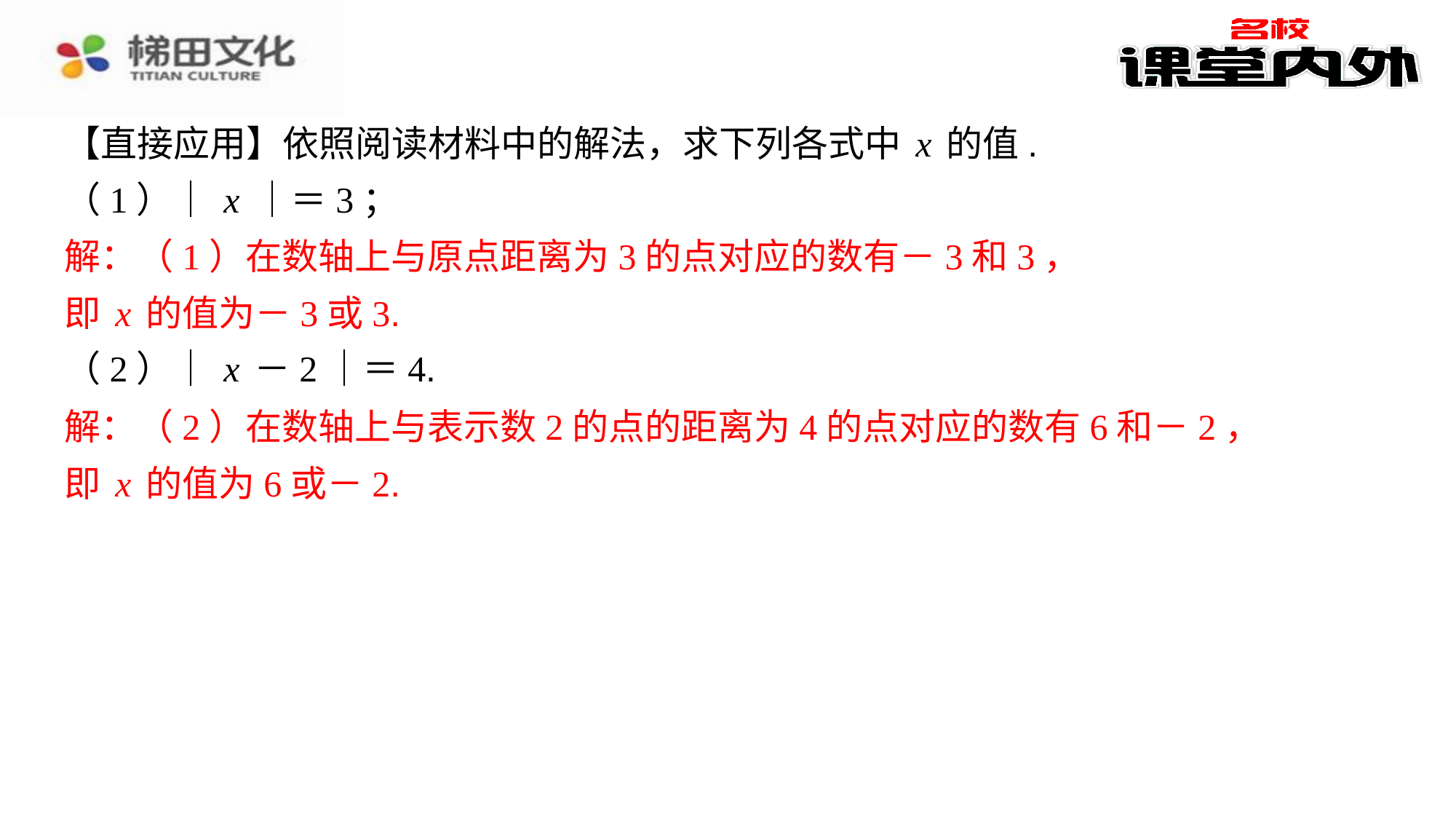

【直接应用】依照阅读材料中的解法，求下列各式中x的值.
（1）｜x｜＝3；
解：（1）在数轴上与原点距离为3的点对应的数有－3和3，
即x的值为－3或3.
（2）｜x－2｜＝4.
解：（2）在数轴上与表示数2的点的距离为4的点对应的数有6和－2，
即x的值为6或－2.
解：（1）在数轴上与原点距离为3的点对应的数有－3和3，
即x的值为－3或3.
解：（2）在数轴上与表示数2的点的距离为4的点对应的数有6和－2，
即x的值为6或－2.